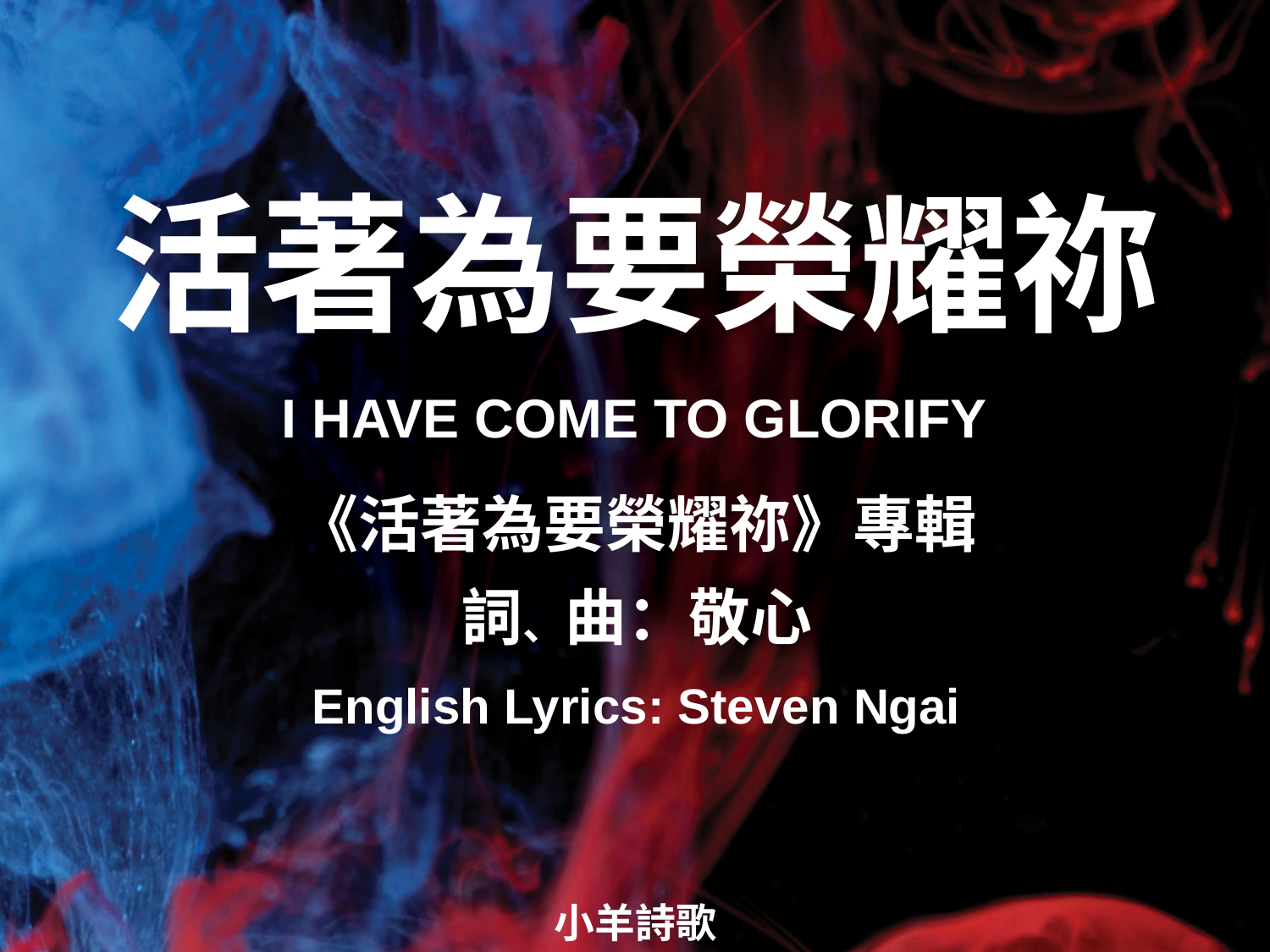

活著為要榮耀祢
I HAVE COME TO GLORIFY
# 《活著為要榮耀祢》專輯 詞、曲：敬心 English Lyrics: Steven Ngai

小羊詩歌